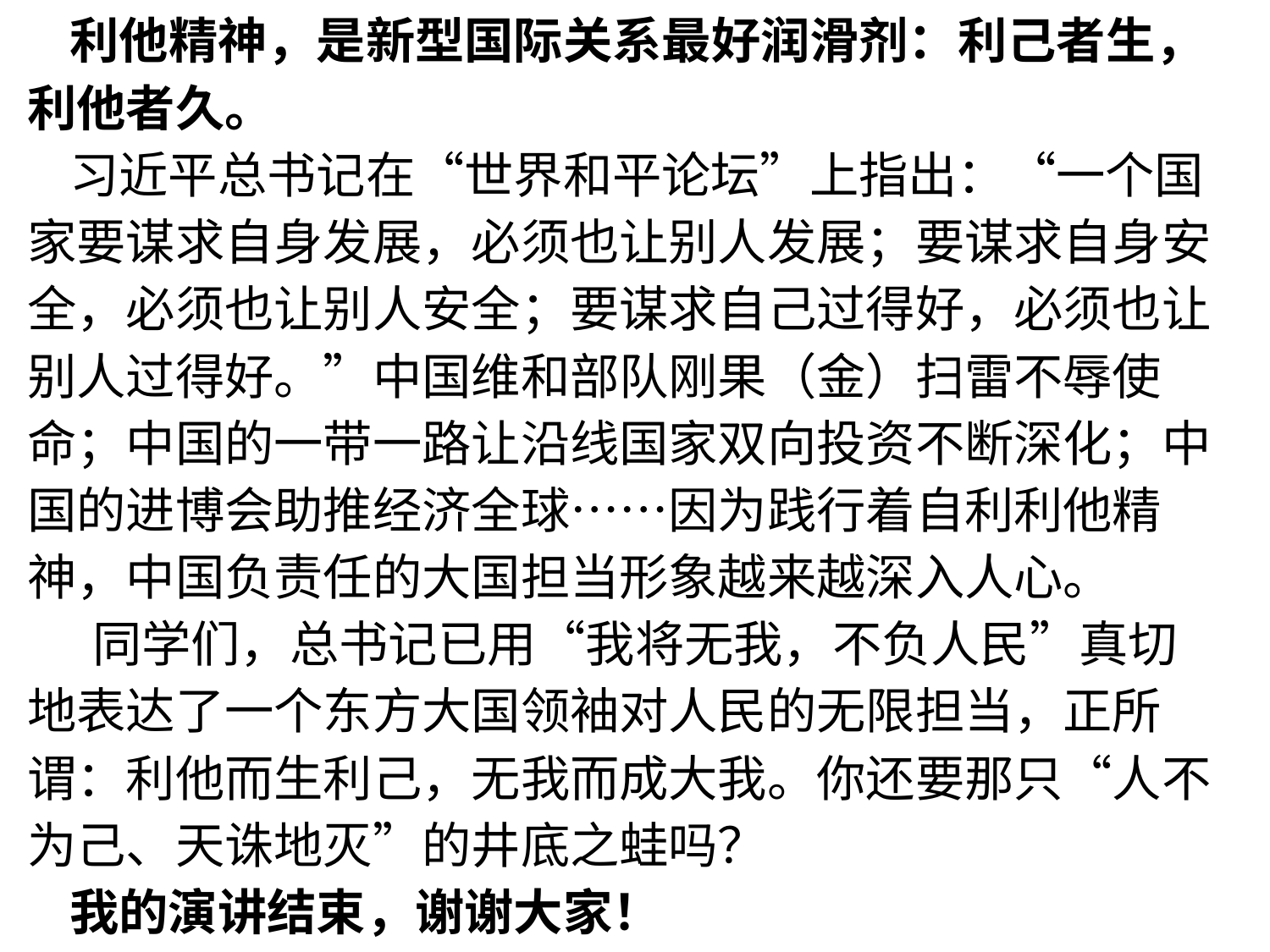

利他精神，是新型国际关系最好润滑剂：利己者生，利他者久。
习近平总书记在“世界和平论坛”上指出：“一个国家要谋求自身发展，必须也让别人发展；要谋求自身安全，必须也让别人安全；要谋求自己过得好，必须也让别人过得好。”中国维和部队刚果（金）扫雷不辱使命；中国的一带一路让沿线国家双向投资不断深化；中国的进博会助推经济全球……因为践行着自利利他精神，中国负责任的大国担当形象越来越深入人心。
 同学们，总书记已用“我将无我，不负人民”真切地表达了一个东方大国领袖对人民的无限担当，正所谓：利他而生利己，无我而成大我。你还要那只“人不为己、天诛地灭”的井底之蛙吗？
我的演讲结束，谢谢大家！